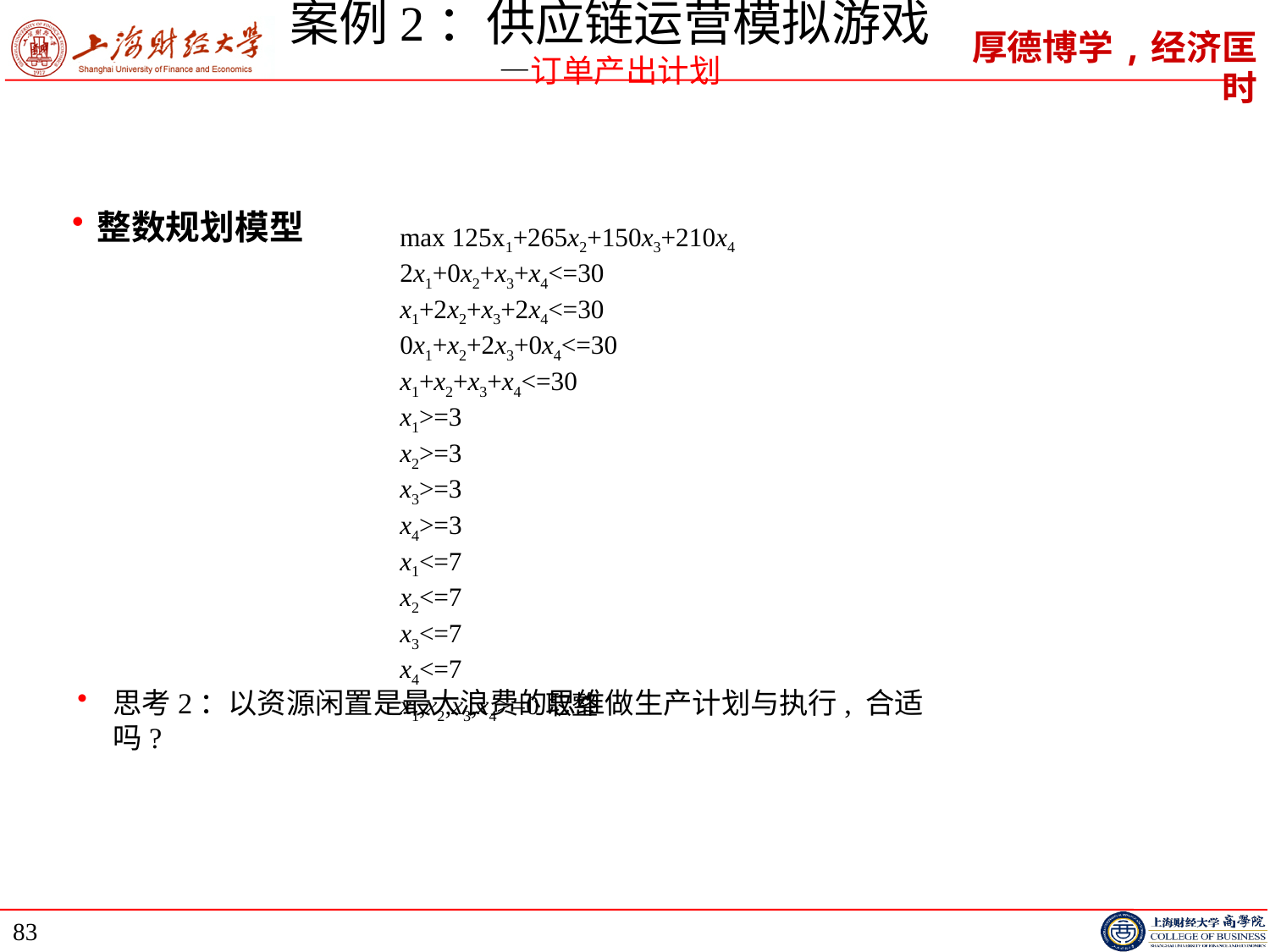

# 案例2：供应链运营模拟游戏 —订单产出计划
整数规划模型
max 125x1+265x2+150x3+210x4
2x1+0x2+x3+x4<=30
x1+2x2+x3+2x4<=30
0x1+x2+2x3+0x4<=30
x1+x2+x3+x4<=30
x1>=3
x2>=3
x3>=3
x4>=3
x1<=7
x2<=7
x3<=7
x4<=7
x1,x2,x3,x4>=0取整
思考2：以资源闲置是最大浪费的思维做生产计划与执行, 合适吗?
83